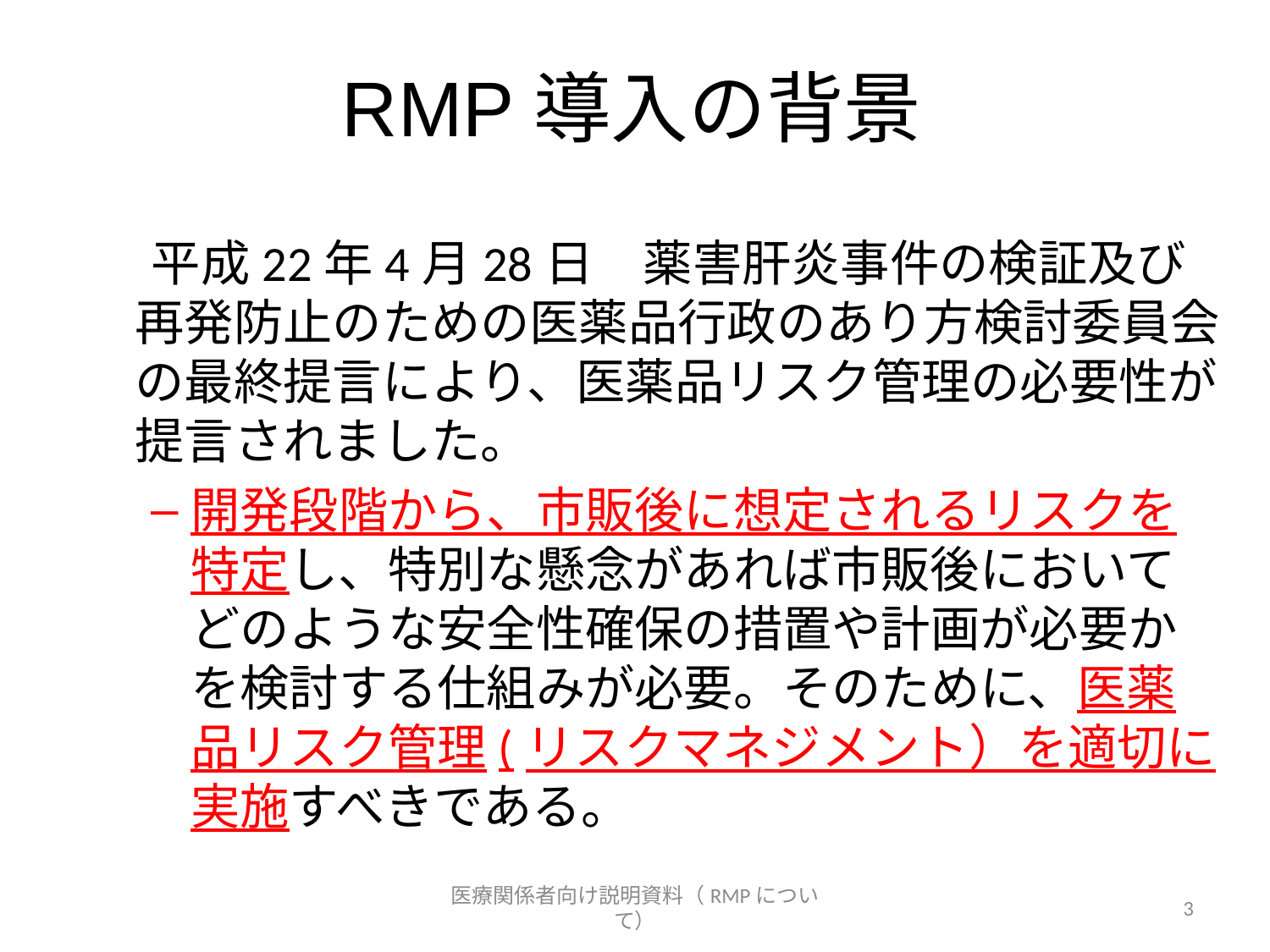

# RMP導入の背景
　  平成22年4月28日　薬害肝炎事件の検証及び再発防止のための医薬品行政のあり方検討委員会の最終提言により、医薬品リスク管理の必要性が提言されました。
開発段階から、市販後に想定されるリスクを特定し、特別な懸念があれば市販後においてどのような安全性確保の措置や計画が必要かを検討する仕組みが必要。そのために、医薬品リスク管理(リスクマネジメント）を適切に実施すべきである。

医療関係者向け説明資料（RMPについて）
3